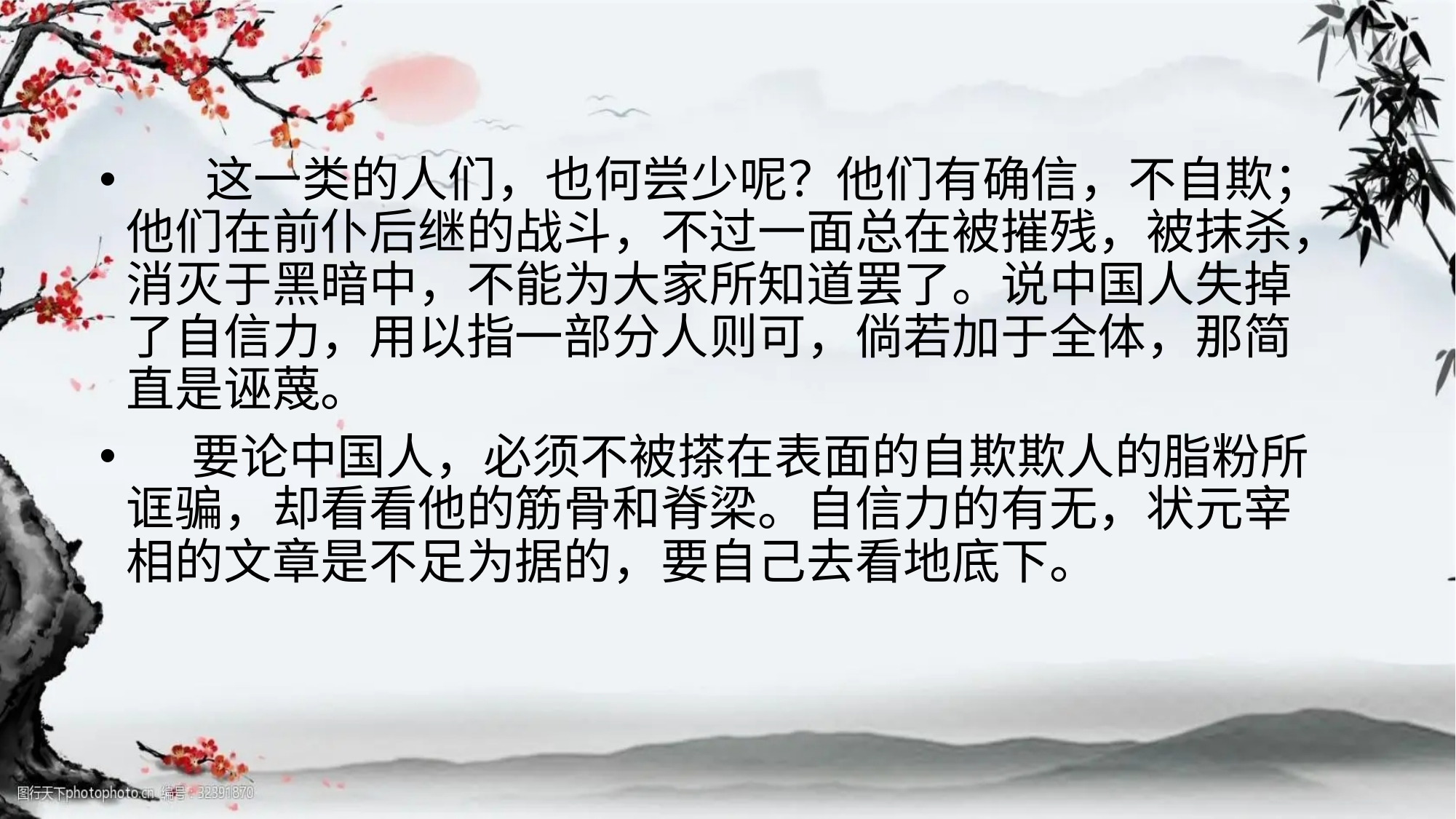

这一类的人们，也何尝少呢？他们有确信，不自欺；他们在前仆后继的战斗，不过一面总在被摧残，被抹杀，消灭于黑暗中，不能为大家所知道罢了。说中国人失掉了自信力，用以指一部分人则可，倘若加于全体，那简直是诬蔑。
    要论中国人，必须不被搽在表面的自欺欺人的脂粉所诓骗，却看看他的筋骨和脊梁。自信力的有无，状元宰相的文章是不足为据的，要自己去看地底下。